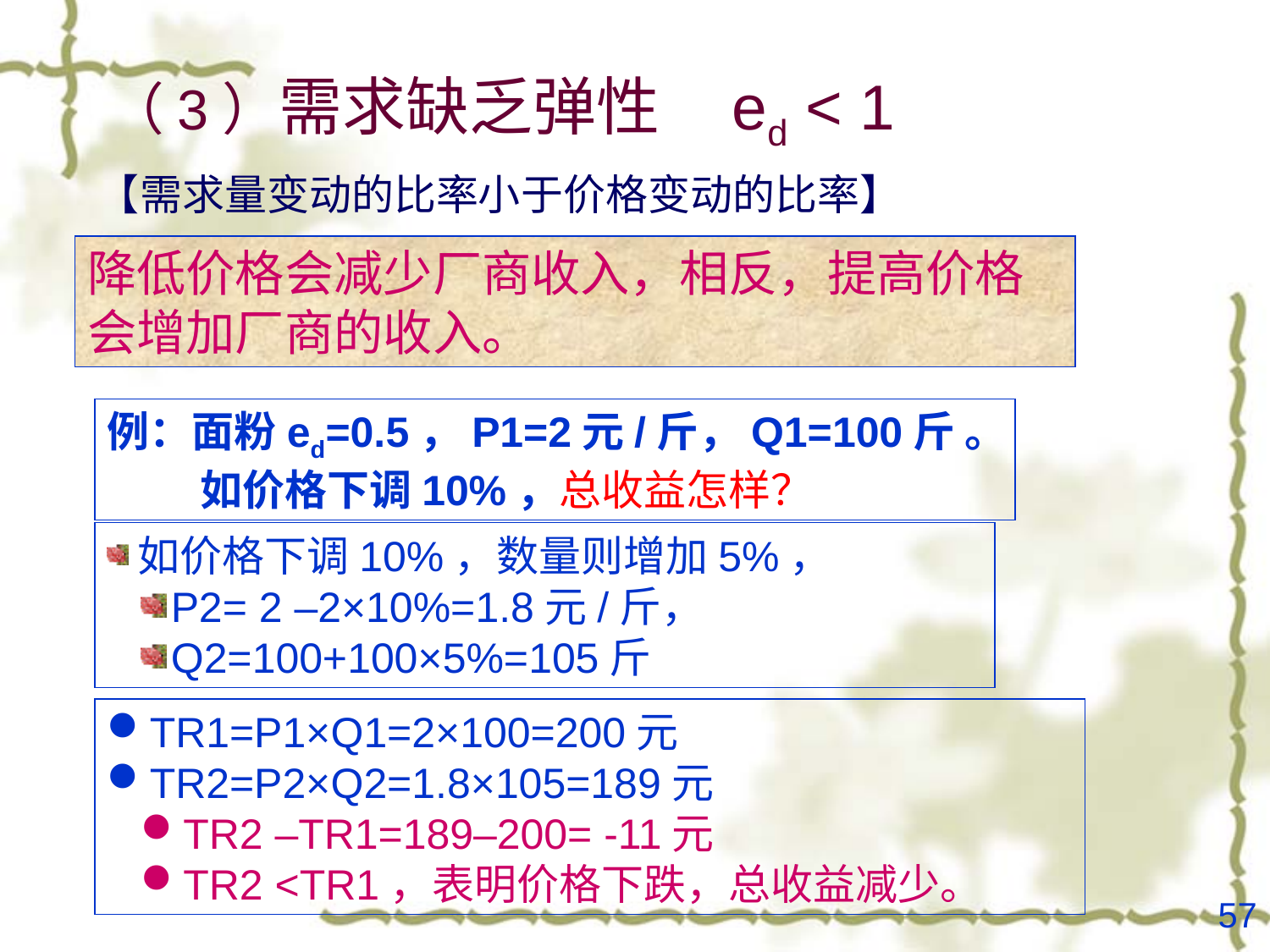

（3）需求缺乏弹性    ed < 1
【需求量变动的比率小于价格变动的比率】
降低价格会减少厂商收入，相反，提高价格会增加厂商的收入。
例：面粉ed=0.5，P1=2元/斤，Q1=100斤 。
  如价格下调10%，总收益怎样？
如价格下调10%，数量则增加5%，
P2= 2 –2×10%=1.8元/斤，
Q2=100+100×5%=105斤
TR1=P1×Q1=2×100=200元
TR2=P2×Q2=1.8×105=189元
TR2 –TR1=189–200= -11元
TR2 <TR1，表明价格下跌，总收益减少。
57